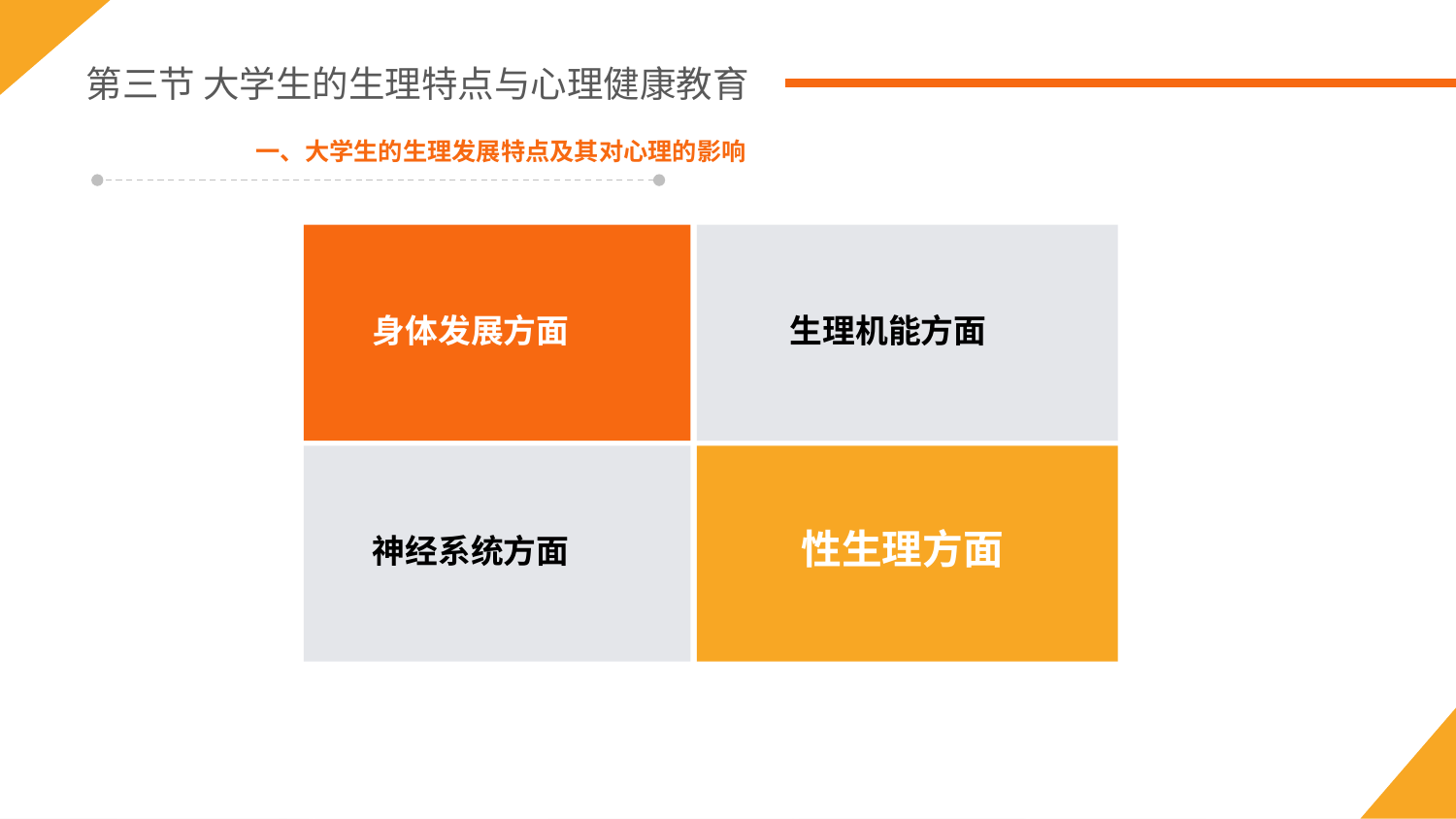

第三节 大学生的生理特点与心理健康教育
一、大学生的生理发展特点及其对心理的影响

身体发展方面
生理机能方面

性生理方面
神经系统方面